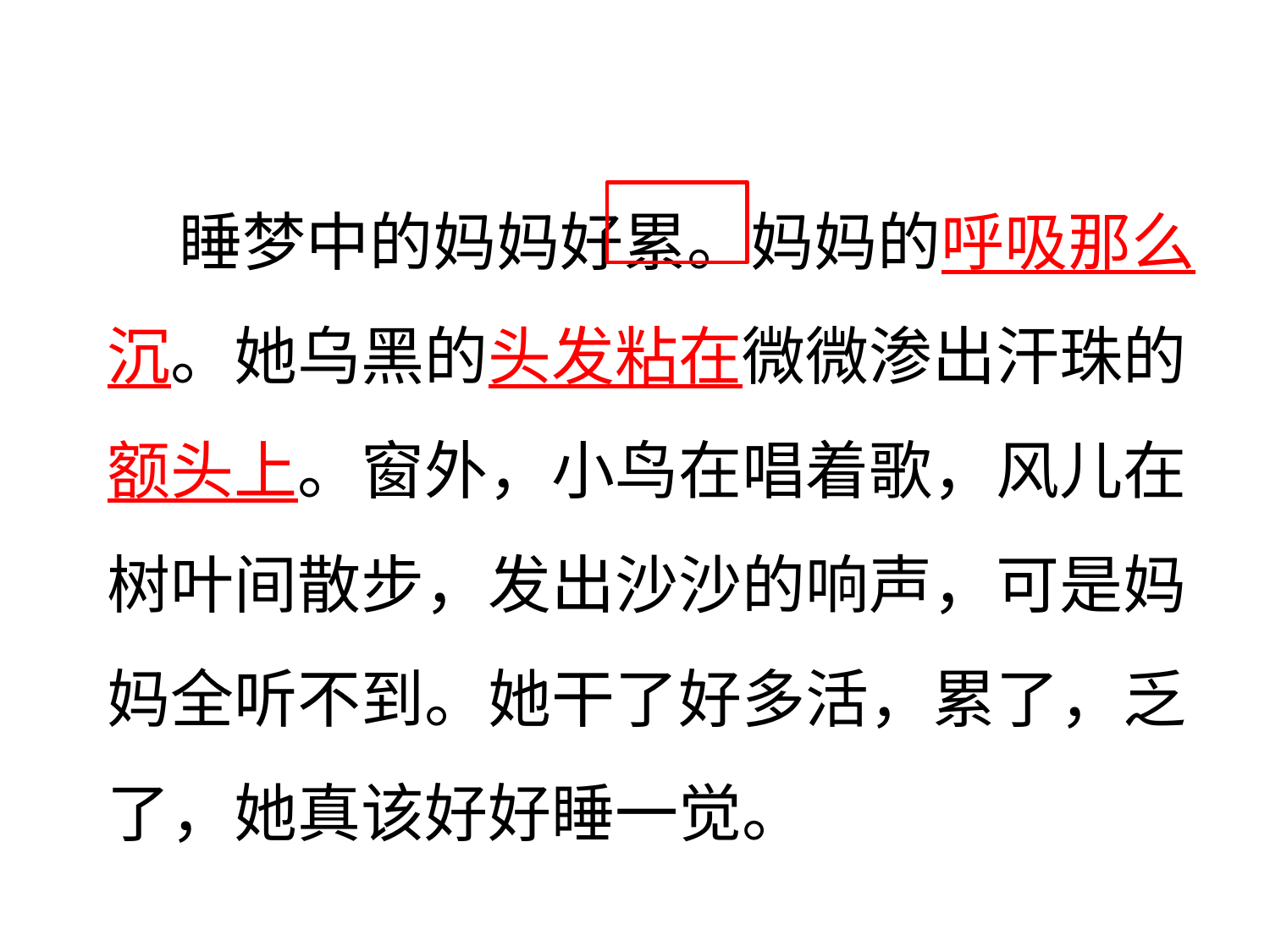

睡梦中的妈妈好累。妈妈的呼吸那么沉。她乌黑的头发粘在微微渗出汗珠的额头上。窗外，小鸟在唱着歌，风儿在树叶间散步，发出沙沙的响声，可是妈妈全听不到。她干了好多活，累了，乏了，她真该好好睡一觉。